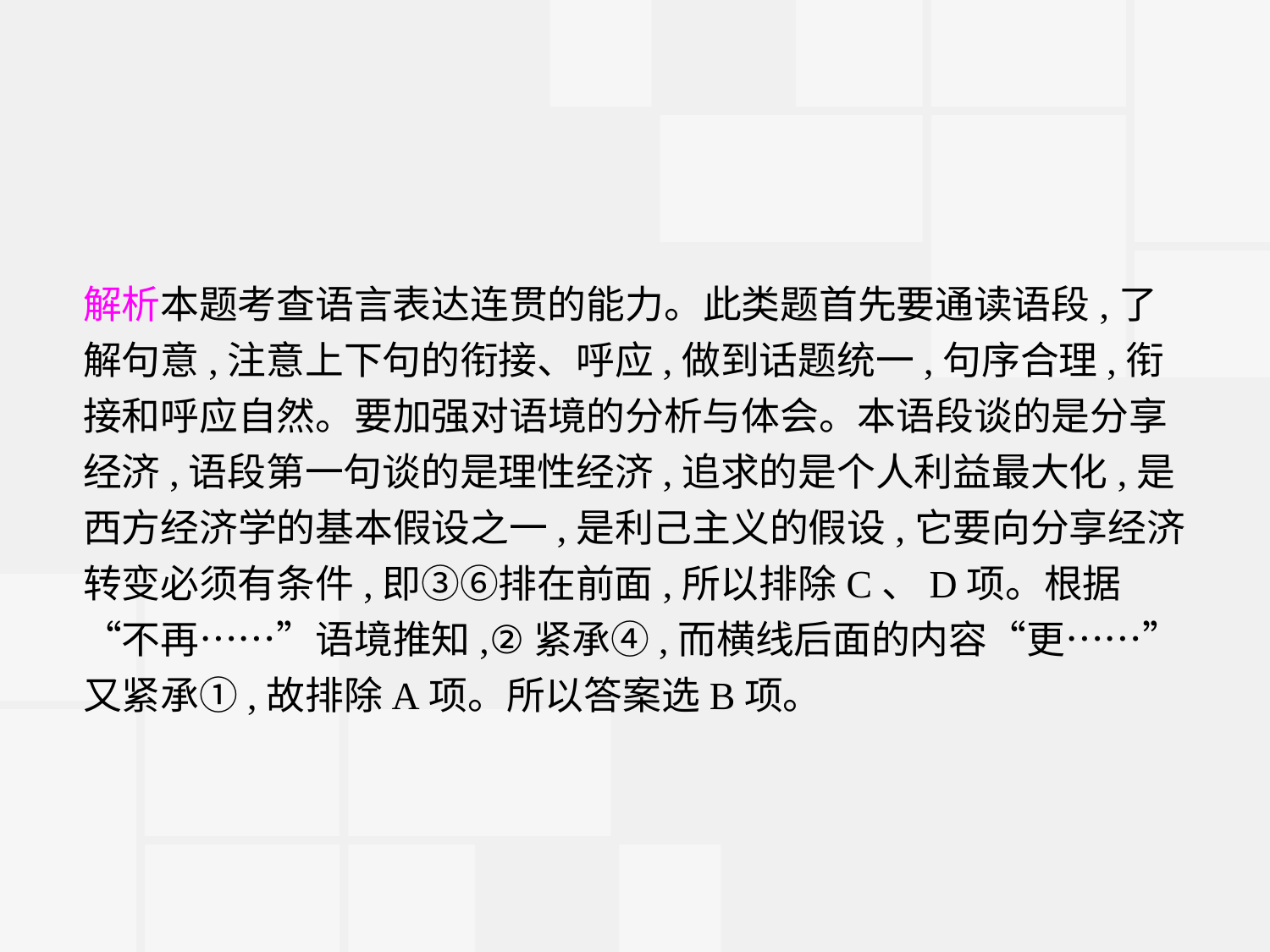

解析本题考查语言表达连贯的能力。此类题首先要通读语段,了解句意,注意上下句的衔接、呼应,做到话题统一,句序合理,衔接和呼应自然。要加强对语境的分析与体会。本语段谈的是分享经济,语段第一句谈的是理性经济,追求的是个人利益最大化,是西方经济学的基本假设之一,是利己主义的假设,它要向分享经济转变必须有条件,即③⑥排在前面,所以排除C、D项。根据“不再……”语境推知,②紧承④,而横线后面的内容“更……”又紧承①,故排除A项。所以答案选B项。